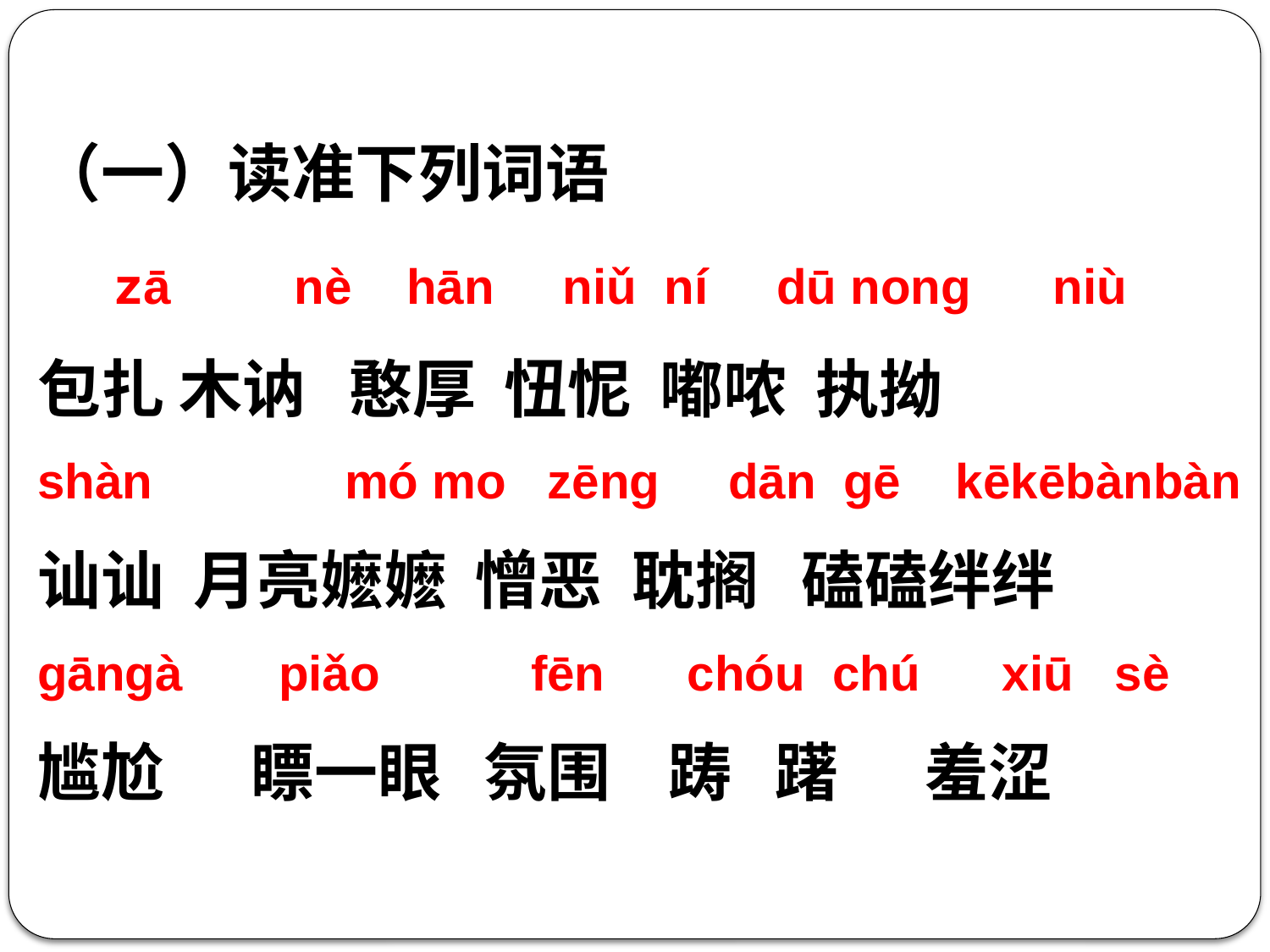

（一）读准下列词语
  zā         nè    hān     niǔ  ní     dū nong      niù
包扎 木讷   憨厚  忸怩  嘟哝  执拗
shàn              mó mo   zēng     dān  gē    kēkēbànbàn
讪讪  月亮嬷嬷  憎恶  耽搁   磕磕绊绊
gāngà       piǎo           fēn      chóu  chú      xiū   sè
尴尬      瞟一眼   氛围    踌   躇      羞涩